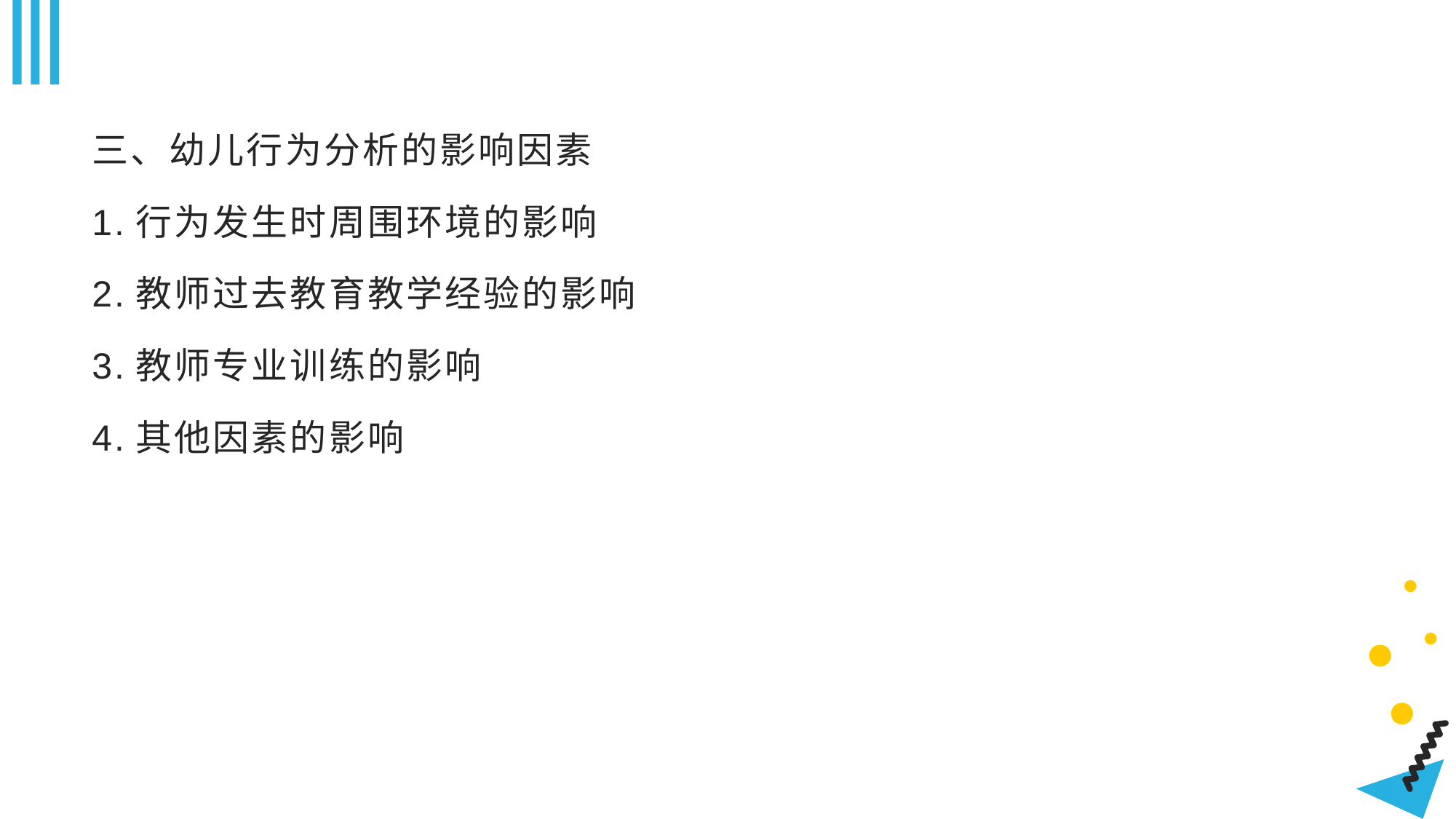

#
三、幼儿行为分析的影响因素
1.行为发生时周围环境的影响
2.教师过去教育教学经验的影响
3.教师专业训练的影响
4.其他因素的影响